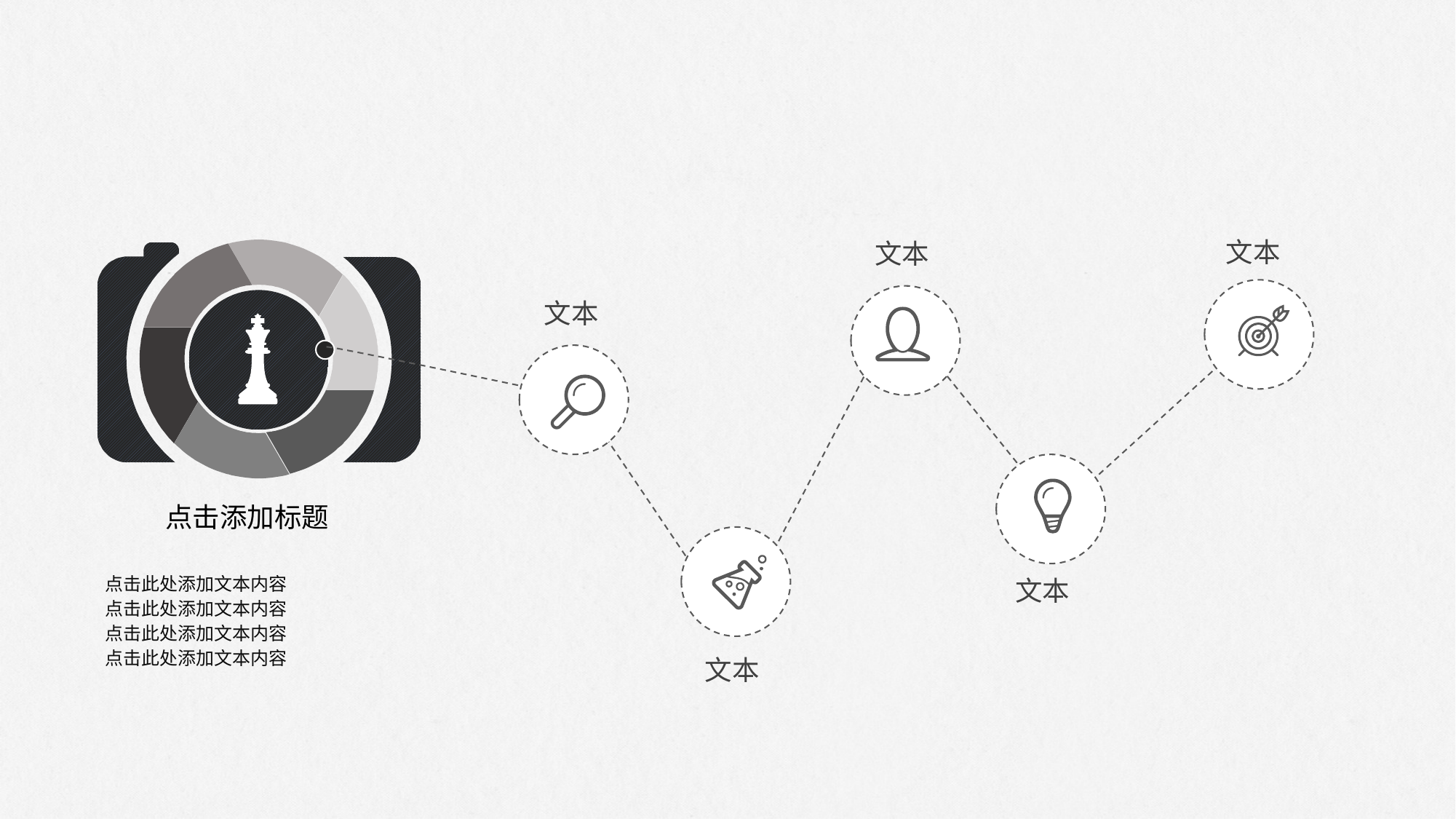

文本
文本

文本

点击添加标题

点击此处添加文本内容
点击此处添加文本内容
点击此处添加文本内容
点击此处添加文本内容

文本
文本